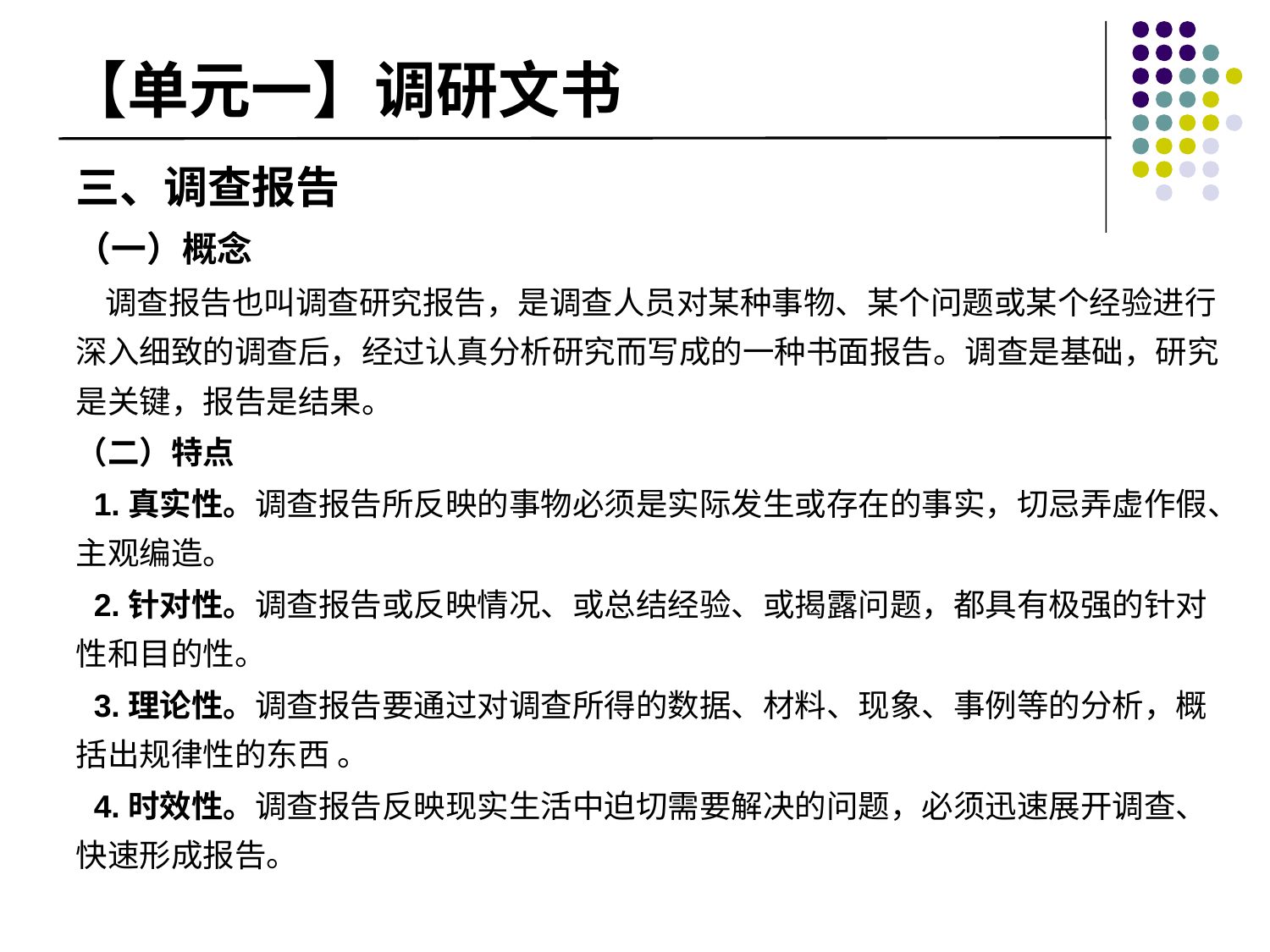

# 【单元一】调研文书
三、调查报告
（一）概念
   调查报告也叫调查研究报告，是调查人员对某种事物、某个问题或某个经验进行深入细致的调查后，经过认真分析研究而写成的一种书面报告。调查是基础，研究是关键，报告是结果。
（二）特点
  1.真实性。调查报告所反映的事物必须是实际发生或存在的事实，切忌弄虚作假、主观编造。
  2.针对性。调查报告或反映情况、或总结经验、或揭露问题，都具有极强的针对性和目的性。
  3.理论性。调查报告要通过对调查所得的数据、材料、现象、事例等的分析，概括出规律性的东西 。
  4.时效性。调查报告反映现实生活中迫切需要解决的问题，必须迅速展开调查、快速形成报告。